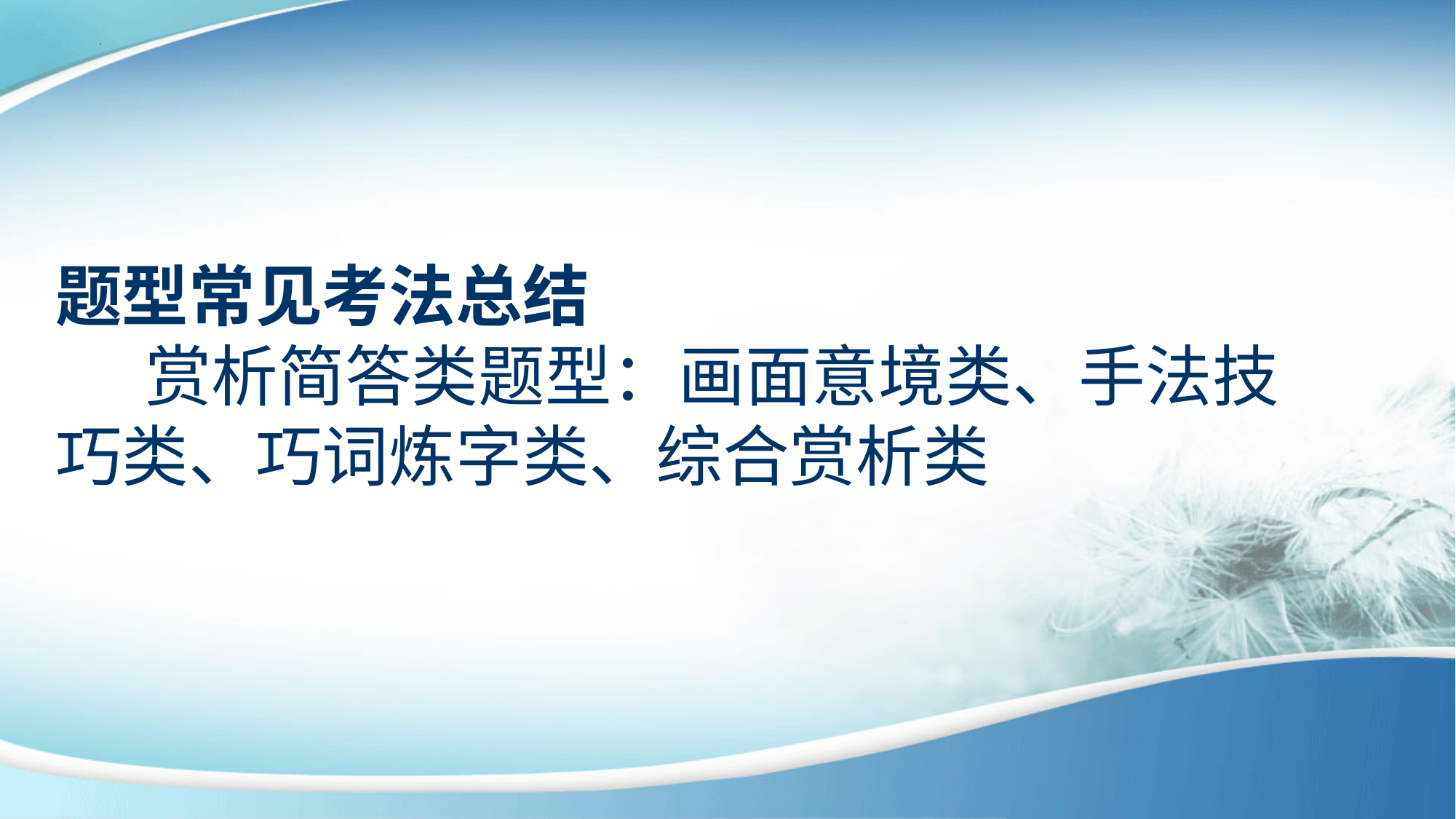

题型常见考法总结
      赏析简答类题型：画面意境类、手法技巧类、巧词炼字类、综合赏析类